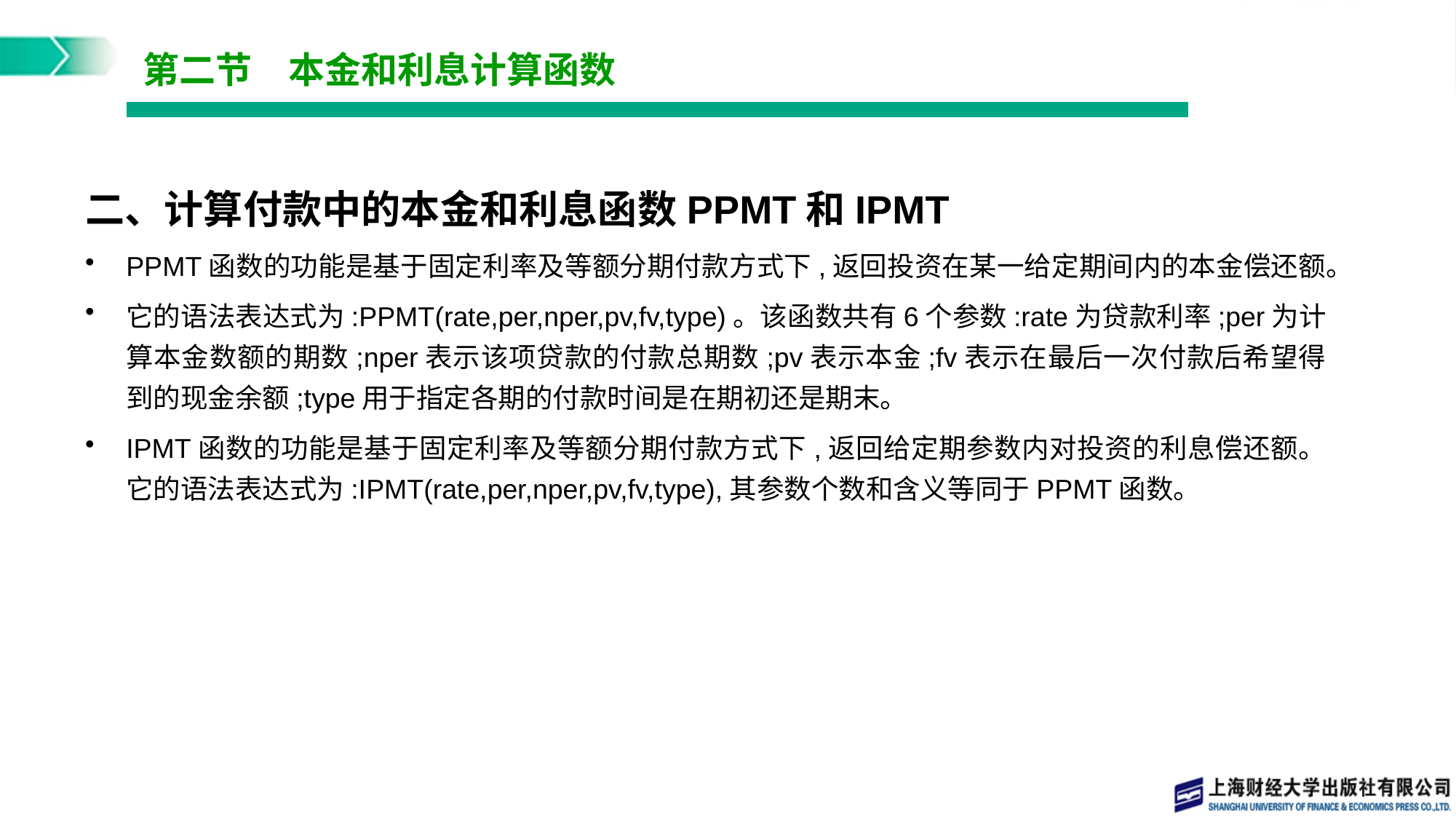

# 第二节　本金和利息计算函数
二、计算付款中的本金和利息函数PPMT和IPMT
PPMT函数的功能是基于固定利率及等额分期付款方式下,返回投资在某一给定期间内的本金偿还额。
它的语法表达式为:PPMT(rate,per,nper,pv,fv,type)。该函数共有6个参数:rate为贷款利率;per为计算本金数额的期数;nper表示该项贷款的付款总期数;pv表示本金;fv表示在最后一次付款后希望得到的现金余额;type用于指定各期的付款时间是在期初还是期末。
IPMT函数的功能是基于固定利率及等额分期付款方式下,返回给定期参数内对投资的利息偿还额。它的语法表达式为:IPMT(rate,per,nper,pv,fv,type),其参数个数和含义等同于PPMT函数。